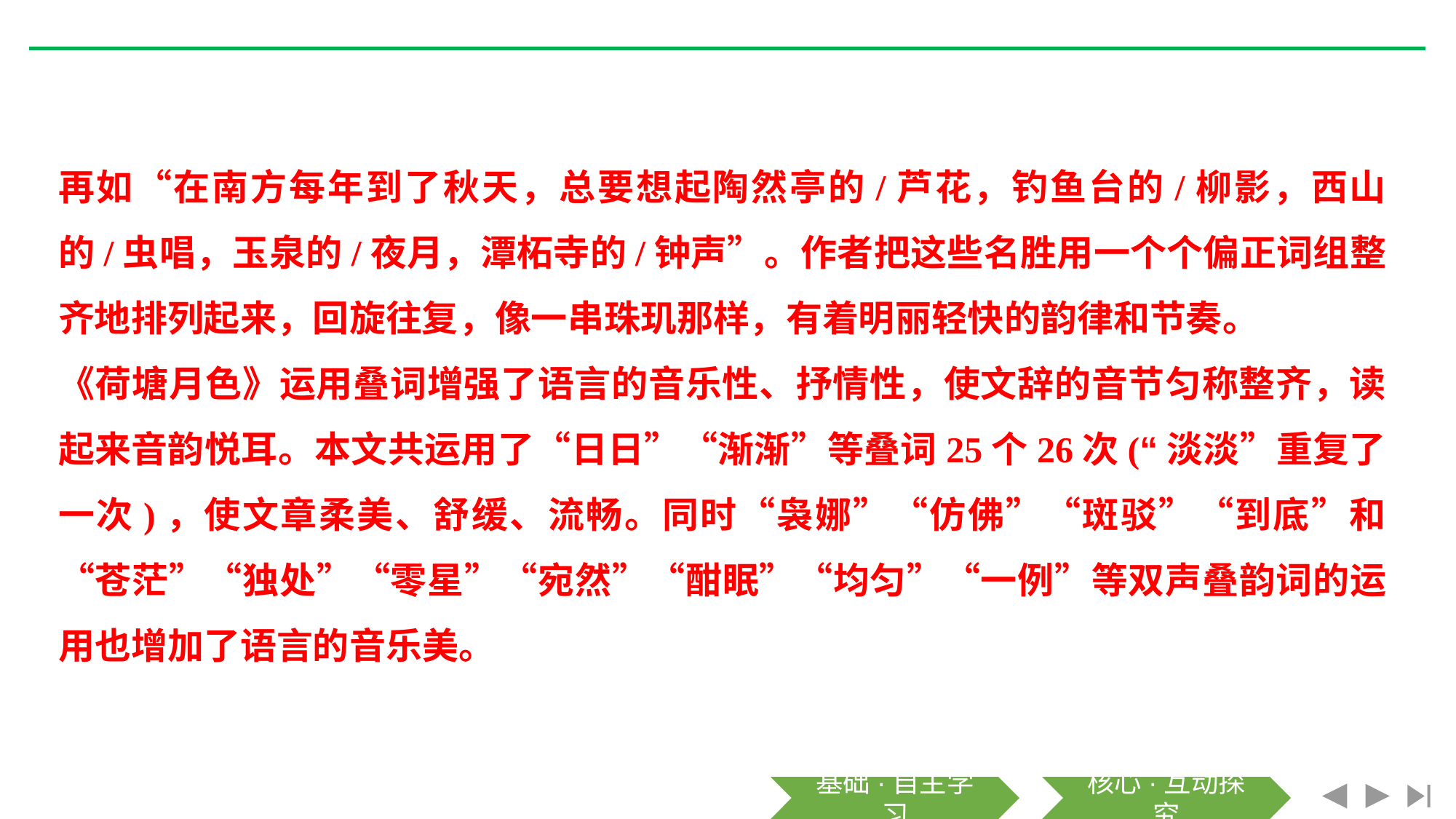

再如“在南方每年到了秋天，总要想起陶然亭的/芦花，钓鱼台的/柳影，西山的/虫唱，玉泉的/夜月，潭柘寺的/钟声”。作者把这些名胜用一个个偏正词组整齐地排列起来，回旋往复，像一串珠玑那样，有着明丽轻快的韵律和节奏。
《荷塘月色》运用叠词增强了语言的音乐性、抒情性，使文辞的音节匀称整齐，读起来音韵悦耳。本文共运用了“日日”“渐渐”等叠词25个26次(“淡淡”重复了一次)，使文章柔美、舒缓、流畅。同时“袅娜”“仿佛”“斑驳”“到底”和“苍茫”“独处”“零星”“宛然”“酣眠”“均匀”“一例”等双声叠韵词的运用也增加了语言的音乐美。